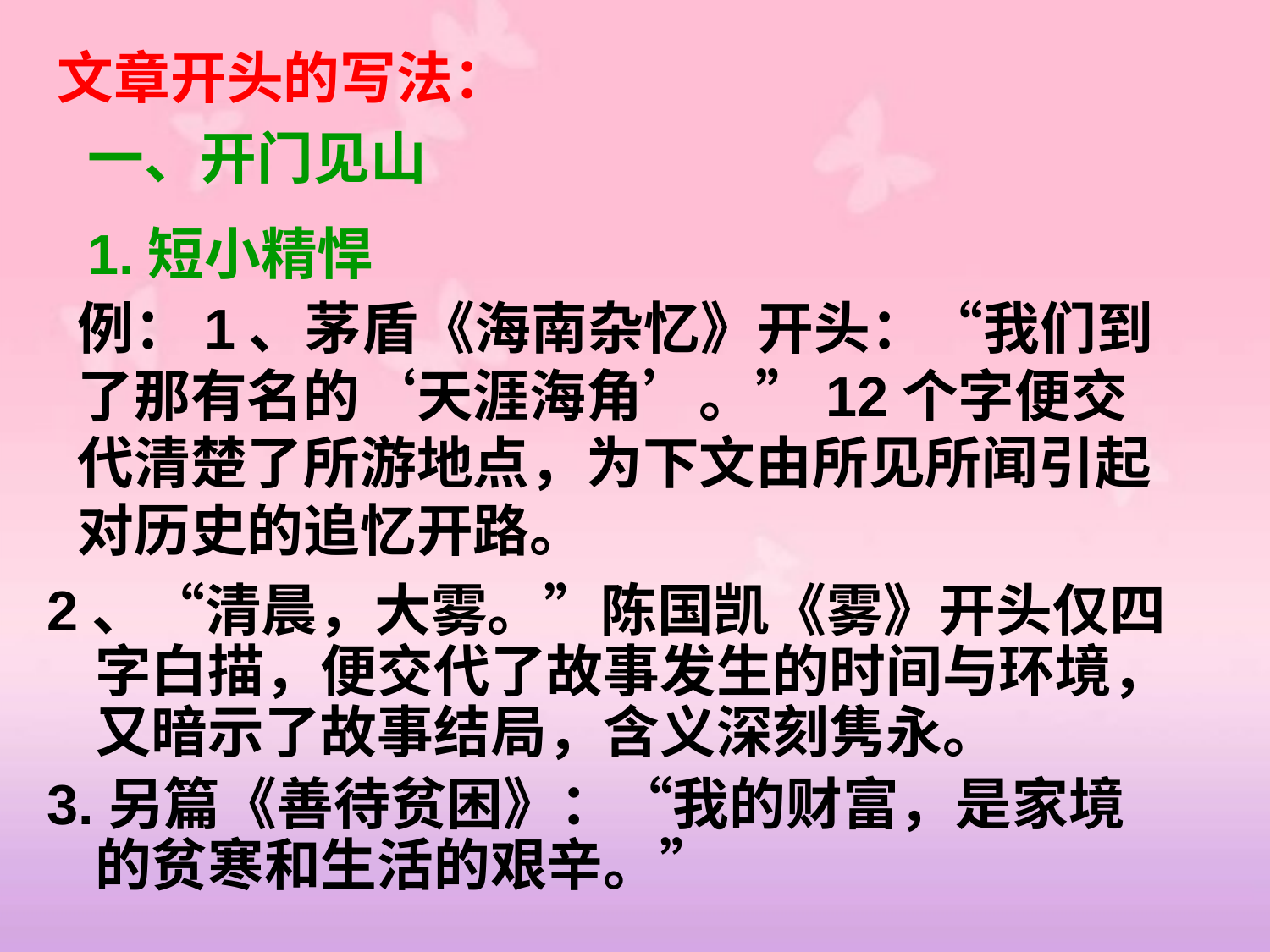

文章开头的写法：
一、开门见山
1.短小精悍
例：1、茅盾《海南杂忆》开头：“我们到了那有名的‘天涯海角’。”12个字便交代清楚了所游地点，为下文由所见所闻引起对历史的追忆开路。
2、“清晨，大雾。”陈国凯《雾》开头仅四字白描，便交代了故事发生的时间与环境，又暗示了故事结局，含义深刻隽永。
3.另篇《善待贫困》：“我的财富，是家境的贫寒和生活的艰辛。”